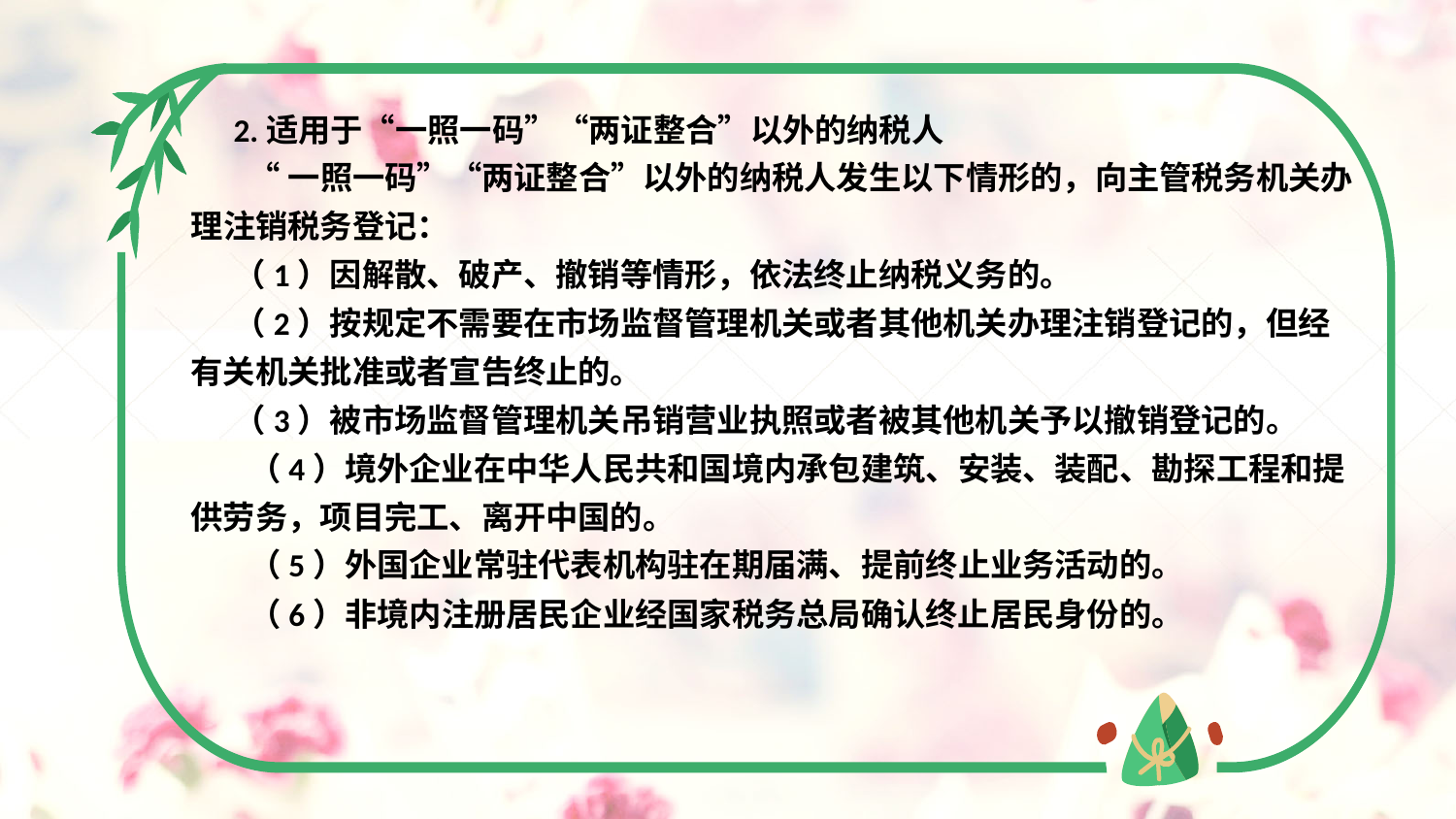

2.适用于“一照一码”“两证整合”以外的纳税人
  “一照一码”“两证整合”以外的纳税人发生以下情形的，向主管税务机关办理注销税务登记：
（1）因解散、破产、撤销等情形，依法终止纳税义务的。
（2）按规定不需要在市场监督管理机关或者其他机关办理注销登记的，但经有关机关批准或者宣告终止的。
（3）被市场监督管理机关吊销营业执照或者被其他机关予以撤销登记的。
 （4）境外企业在中华人民共和国境内承包建筑、安装、装配、勘探工程和提供劳务，项目完工、离开中国的。
 （5）外国企业常驻代表机构驻在期届满、提前终止业务活动的。
 （6）非境内注册居民企业经国家税务总局确认终止居民身份的。